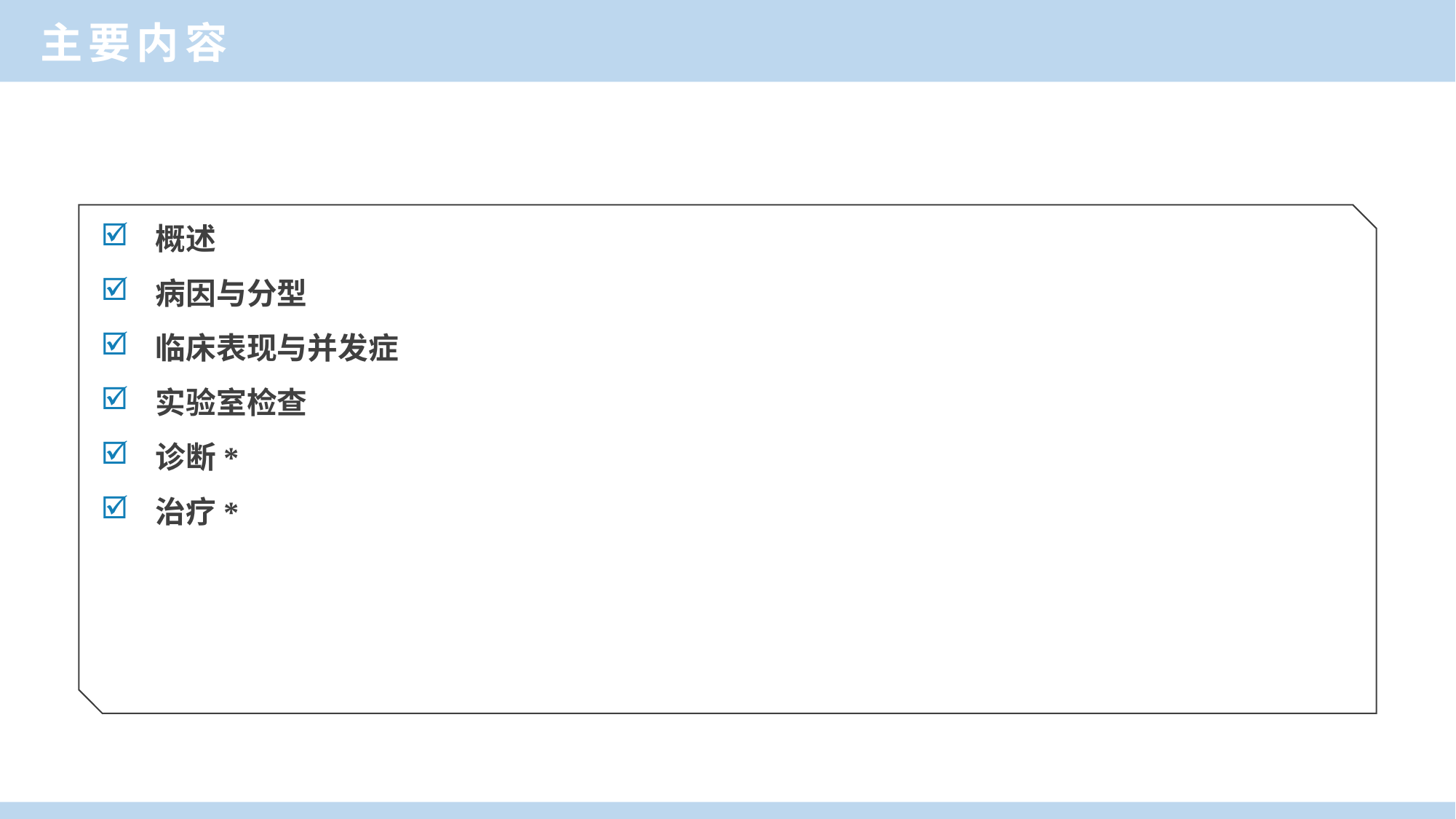

主要内容
概述
病因与分型
临床表现与并发症
实验室检查
诊断*
治疗*